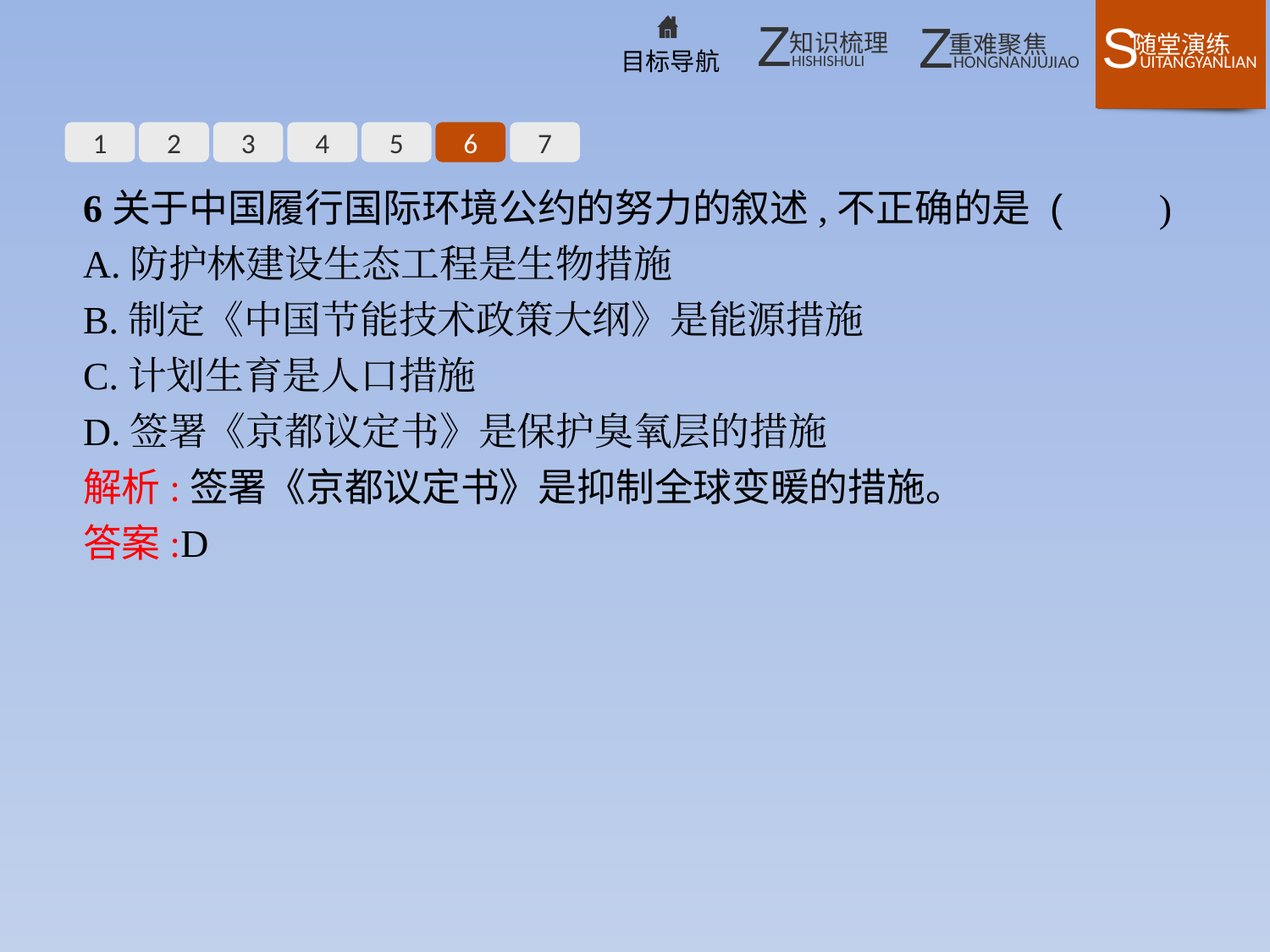

1
2
3
4
5
6
7
6关于中国履行国际环境公约的努力的叙述,不正确的是 (　　)
A.防护林建设生态工程是生物措施
B.制定《中国节能技术政策大纲》是能源措施
C.计划生育是人口措施
D.签署《京都议定书》是保护臭氧层的措施
解析:签署《京都议定书》是抑制全球变暖的措施。
答案:D